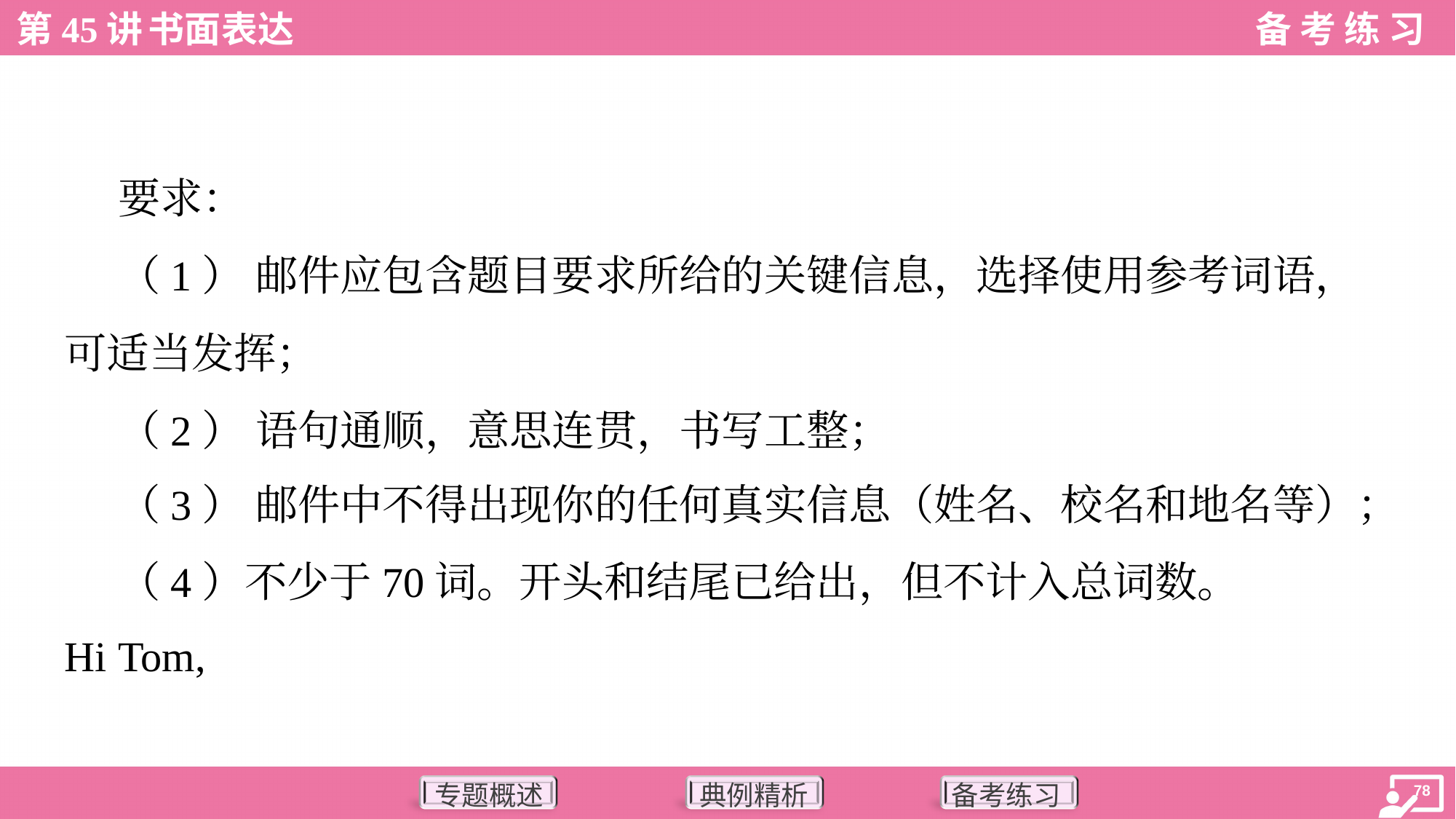

要求：
    （1） 邮件应包含题目要求所给的关键信息，选择使用参考词语，
可适当发挥；
    （2） 语句通顺，意思连贯，书写工整；
    （3） 邮件中不得出现你的任何真实信息（姓名、校名和地名等）；
    （4）不少于70词。开头和结尾已给出，但不计入总词数。
Hi Tom,